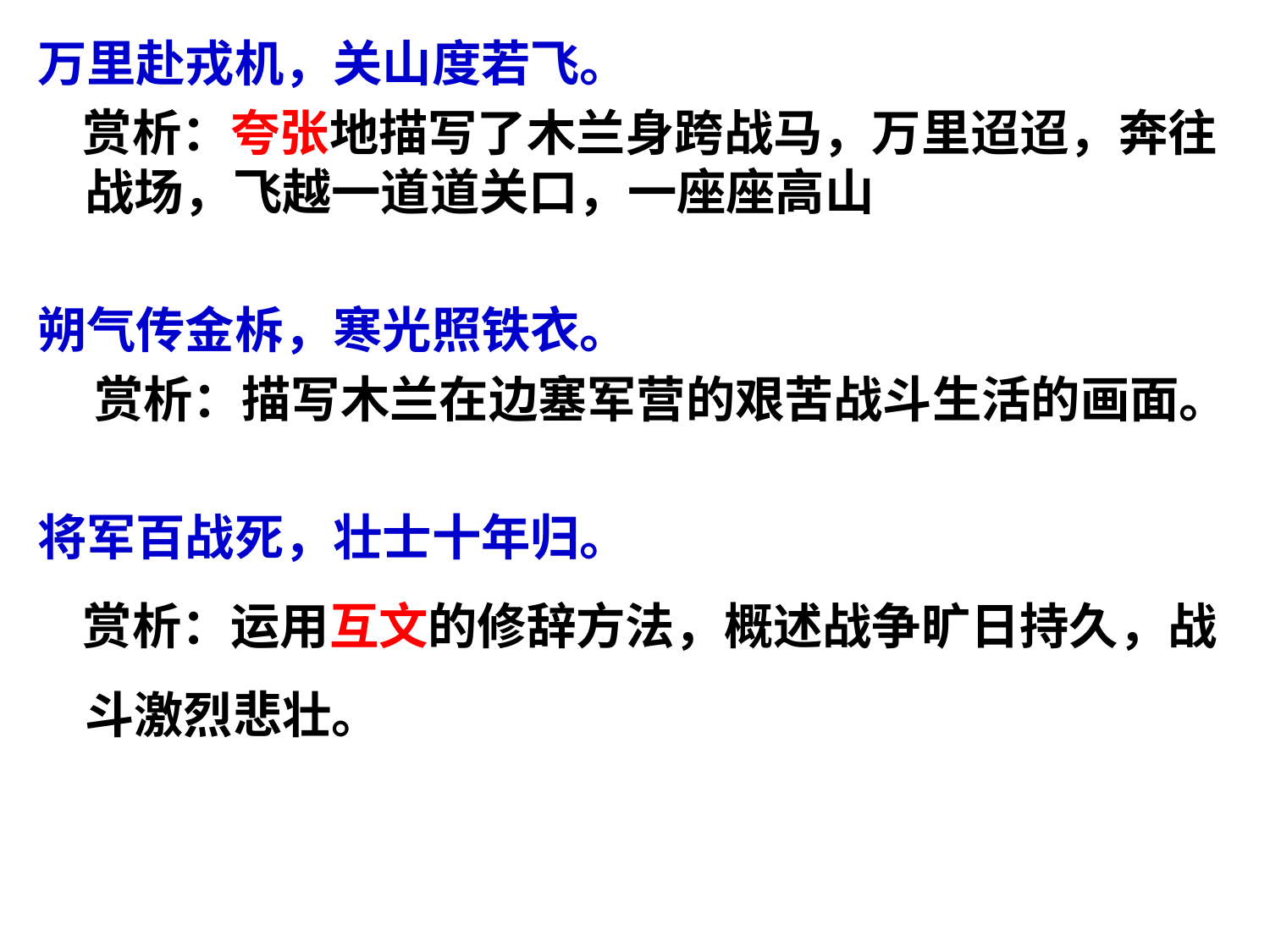

万里赴戎机，关山度若飞。
   赏析：夸张地描写了木兰身跨战马，万里迢迢，奔往战场，飞越一道道关口，一座座高山

朔气传金柝，寒光照铁衣。
    赏析：描写木兰在边塞军营的艰苦战斗生活的画面。

将军百战死，壮士十年归。
   赏析：运用互文的修辞方法，概述战争旷日持久，战斗激烈悲壮。